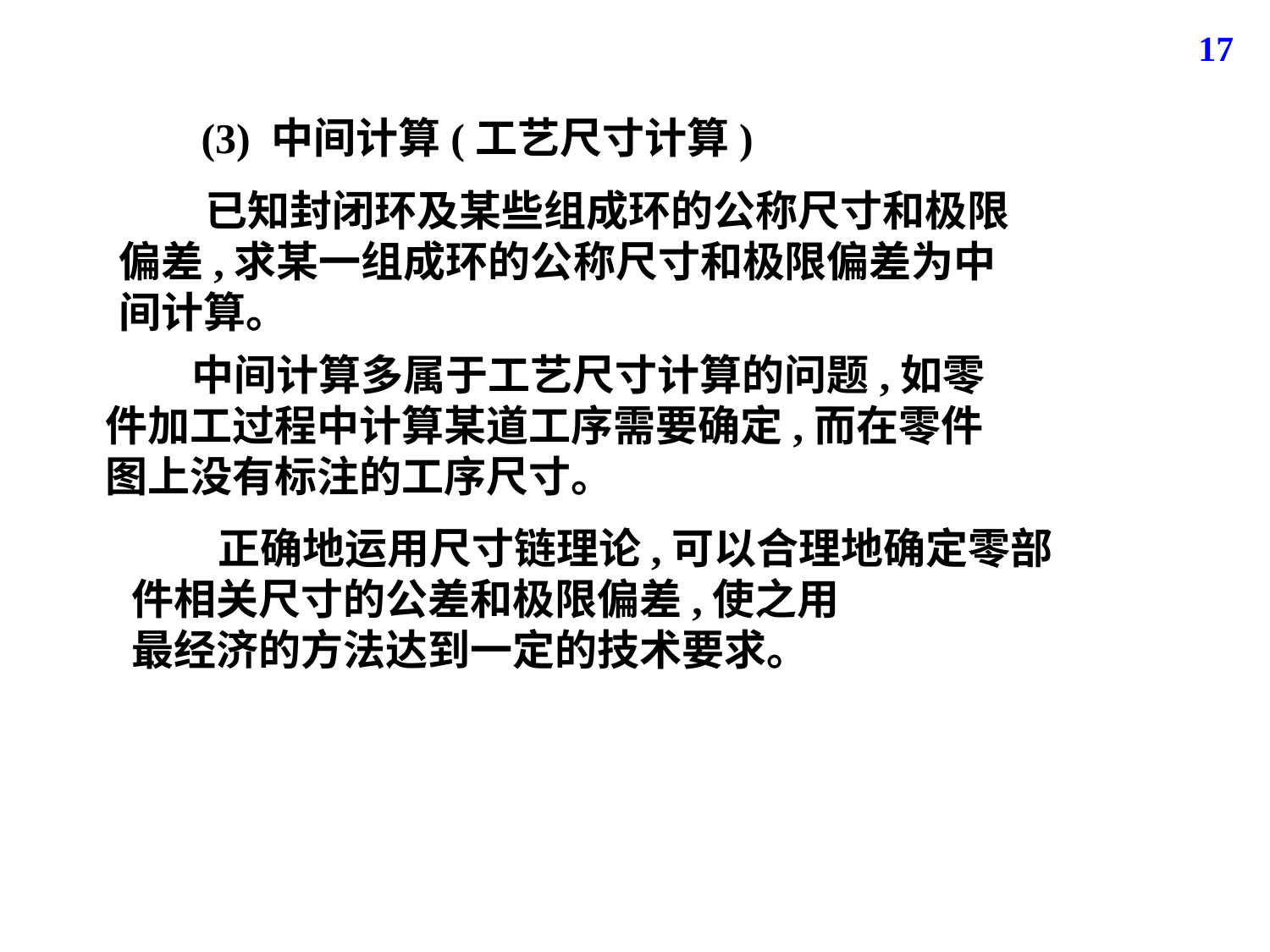

17
(3) 中间计算(工艺尺寸计算)
        已知封闭环及某些组成环的公称尺寸和极限偏差,求某一组成环的公称尺寸和极限偏差为中间计算。
        中间计算多属于工艺尺寸计算的问题,如零件加工过程中计算某道工序需要确定,而在零件图上没有标注的工序尺寸。
        正确地运用尺寸链理论,可以合理地确定零部件相关尺寸的公差和极限偏差,使之用
最经济的方法达到一定的技术要求。